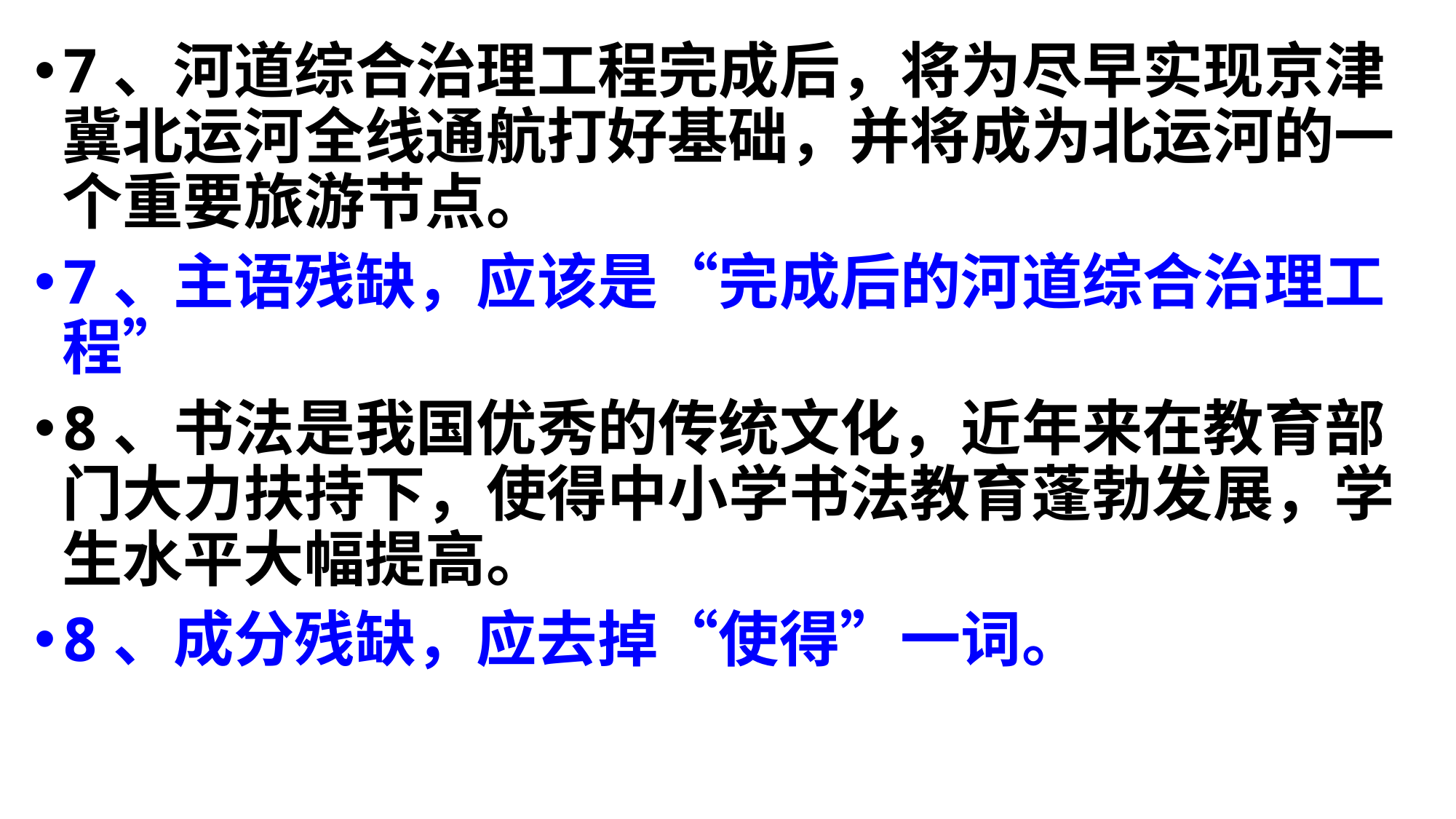

7、河道综合治理工程完成后，将为尽早实现京津冀北运河全线通航打好基础，并将成为北运河的一个重要旅游节点。
7、主语残缺，应该是“完成后的河道综合治理工程”
8、书法是我国优秀的传统文化，近年来在教育部门大力扶持下，使得中小学书法教育蓬勃发展，学生水平大幅提高。
8、成分残缺，应去掉“使得”一词。